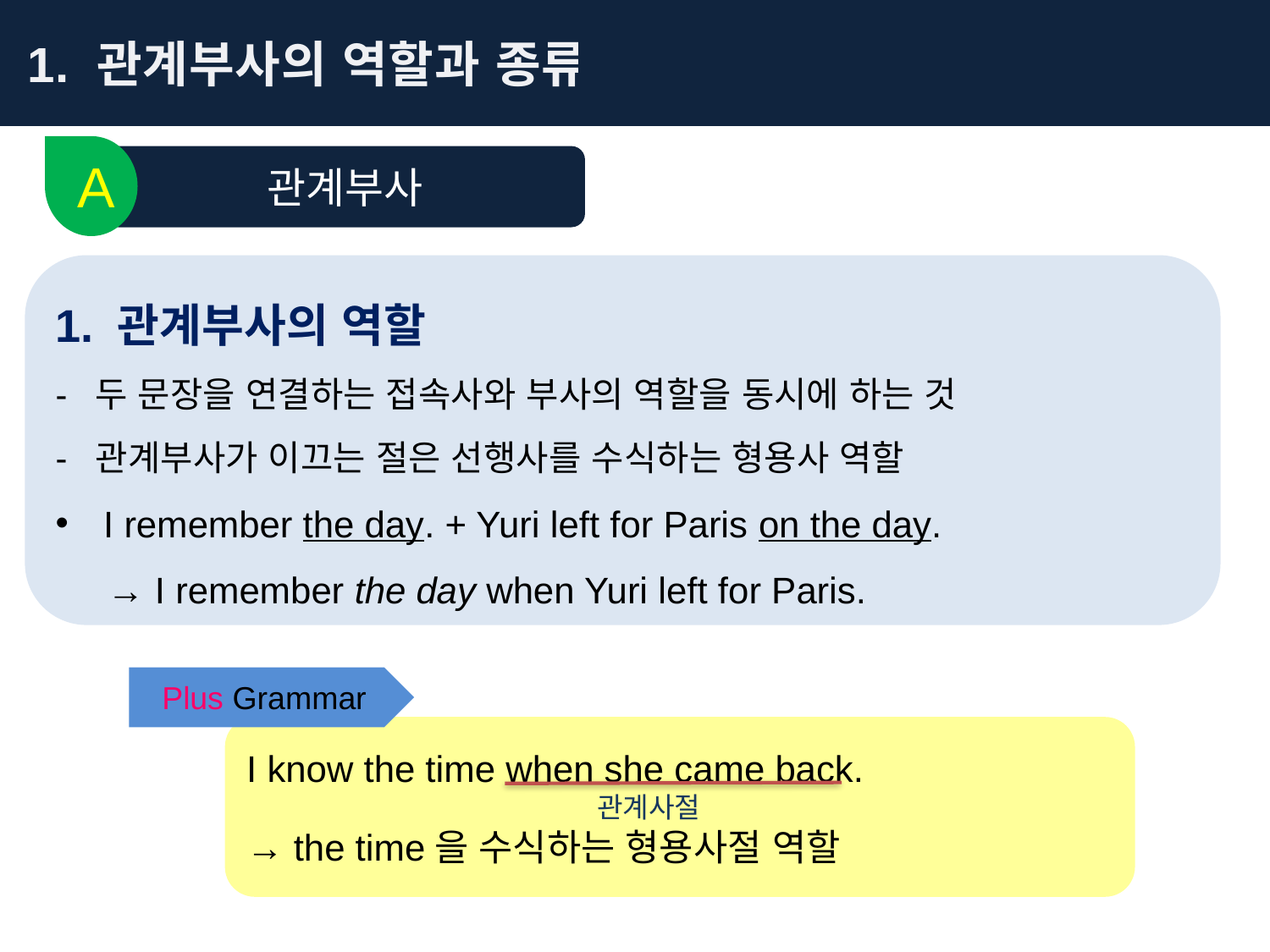

1. 관계부사의 역할과 종류

A
관계부사
1. 관계부사의 역할
-  두 문장을 연결하는 접속사와 부사의 역할을 동시에 하는 것
-  관계부사가 이끄는 절은 선행사를 수식하는 형용사 역할
I remember the day. + Yuri left for Paris on the day.
     → I remember the day when Yuri left for Paris.
Plus Grammar
I know the time when she came back.

→ the time을 수식하는 형용사절 역할
관계사절